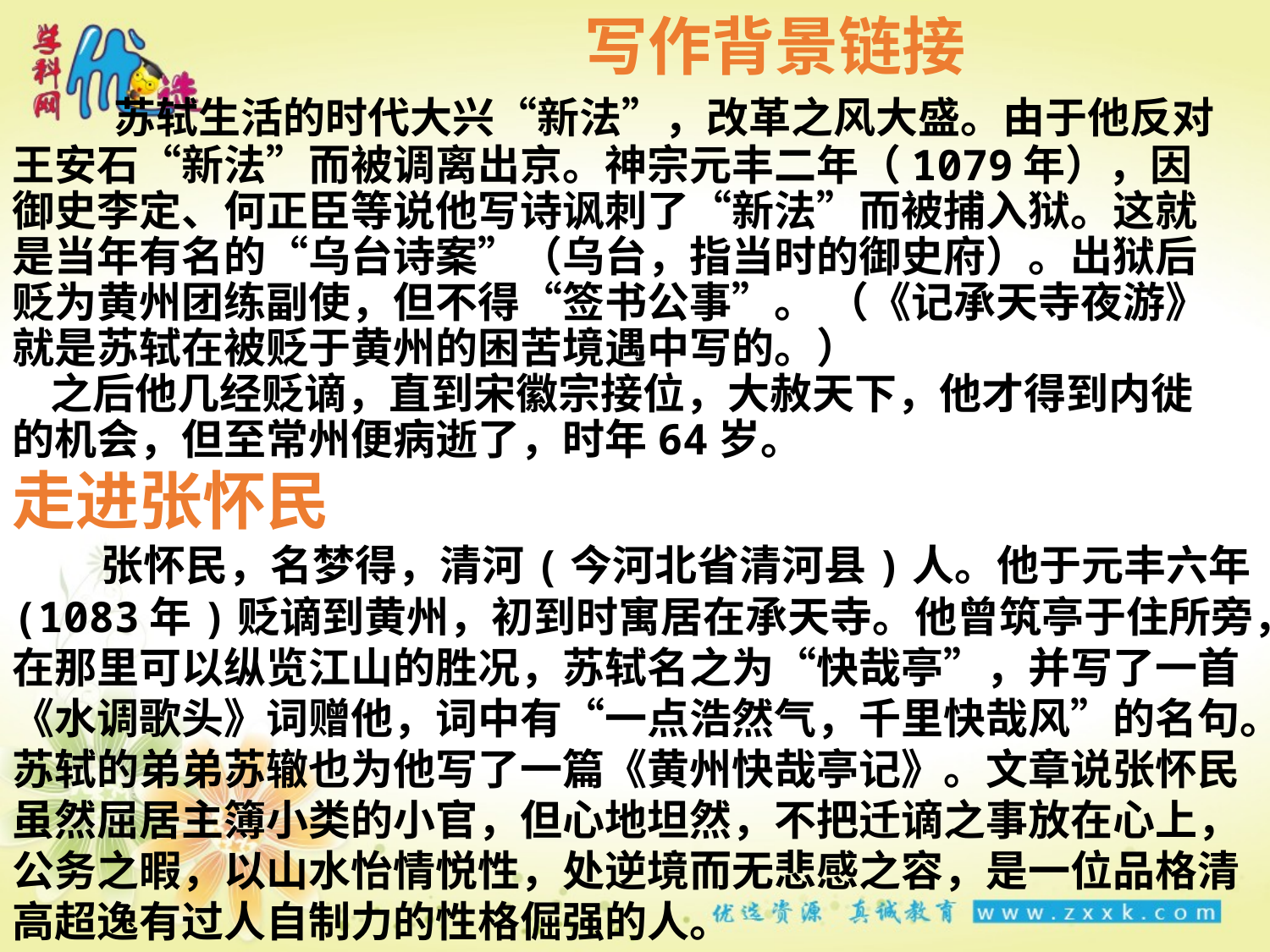

写作背景链接
        苏轼生活的时代大兴“新法”，改革之风大盛。由于他反对王安石“新法”而被调离出京。神宗元丰二年（1079年），因御史李定、何正臣等说他写诗讽刺了“新法”而被捕入狱。这就是当年有名的“乌台诗案”（乌台，指当时的御史府）。出狱后贬为黄州团练副使，但不得“签书公事”。 （《记承天寺夜游》就是苏轼在被贬于黄州的困苦境遇中写的。）
    之后他几经贬谪，直到宋徽宗接位，大赦天下，他才得到内徙的机会，但至常州便病逝了，时年64岁。

走进张怀民
       张怀民，名梦得，清河(今河北省清河县)人。他于元丰六年(1083年)贬谪到黄州，初到时寓居在承天寺。他曾筑亭于住所旁，在那里可以纵览江山的胜况，苏轼名之为“快哉亭”，并写了一首《水调歌头》词赠他，词中有“一点浩然气，千里快哉风”的名句。苏轼的弟弟苏辙也为他写了一篇《黄州快哉亭记》。文章说张怀民虽然屈居主簿小类的小官，但心地坦然，不把迁谪之事放在心上，公务之暇，以山水怡情悦性，处逆境而无悲感之容，是一位品格清高超逸有过人自制力的性格倔强的人。